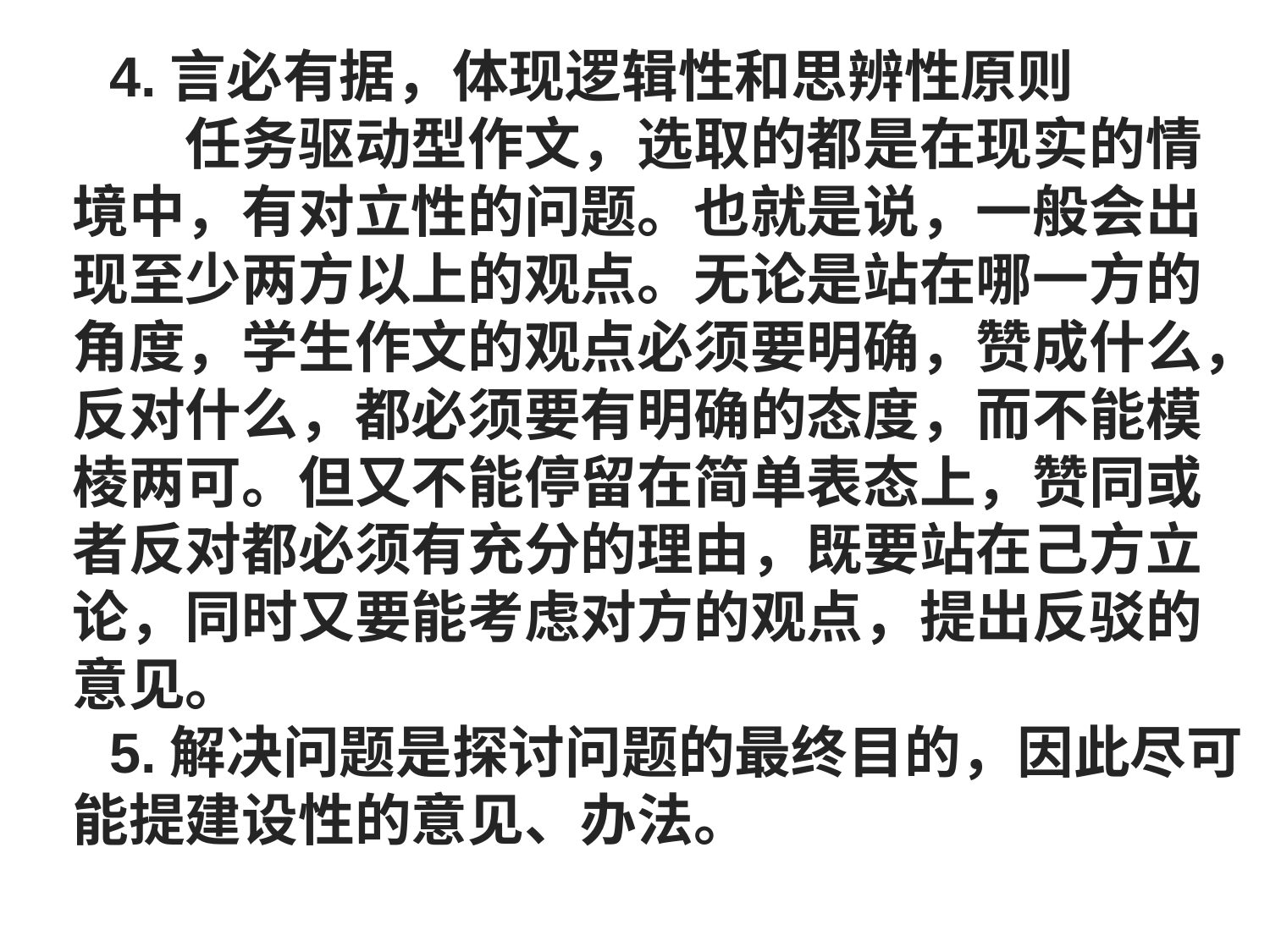

4.言必有据，体现逻辑性和思辨性原则
　　任务驱动型作文，选取的都是在现实的情境中，有对立性的问题。也就是说，一般会出现至少两方以上的观点。无论是站在哪一方的角度，学生作文的观点必须要明确，赞成什么，反对什么，都必须要有明确的态度，而不能模棱两可。但又不能停留在简单表态上，赞同或者反对都必须有充分的理由，既要站在己方立论，同时又要能考虑对方的观点，提出反驳的意见。
5.解决问题是探讨问题的最终目的，因此尽可能提建设性的意见、办法。